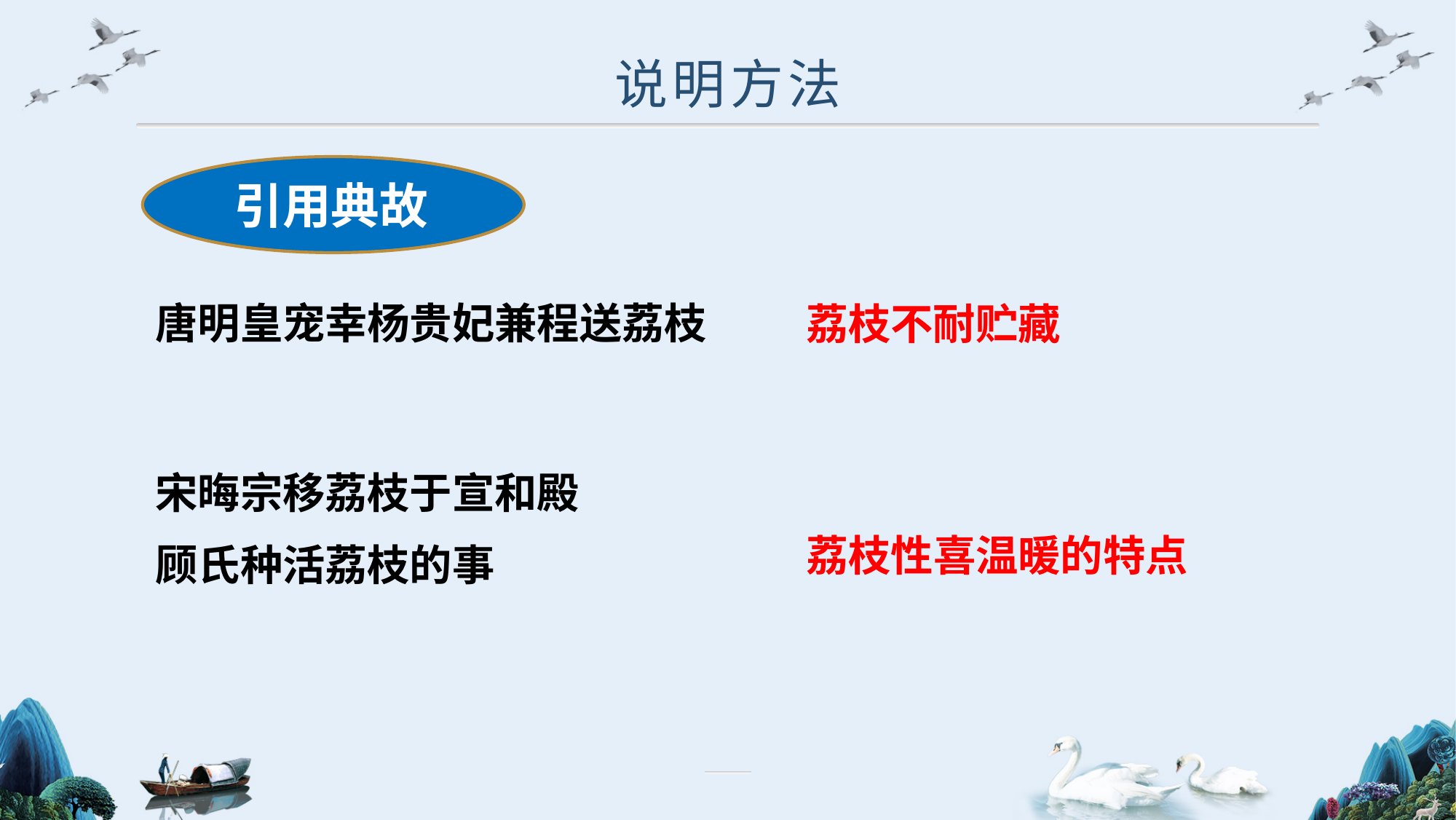

说明方法
 引用典故
唐明皇宠幸杨贵妃兼程送荔枝
荔枝不耐贮藏
宋晦宗移荔枝于宣和殿
顾氏种活荔枝的事
    荔枝性喜温暖的特点